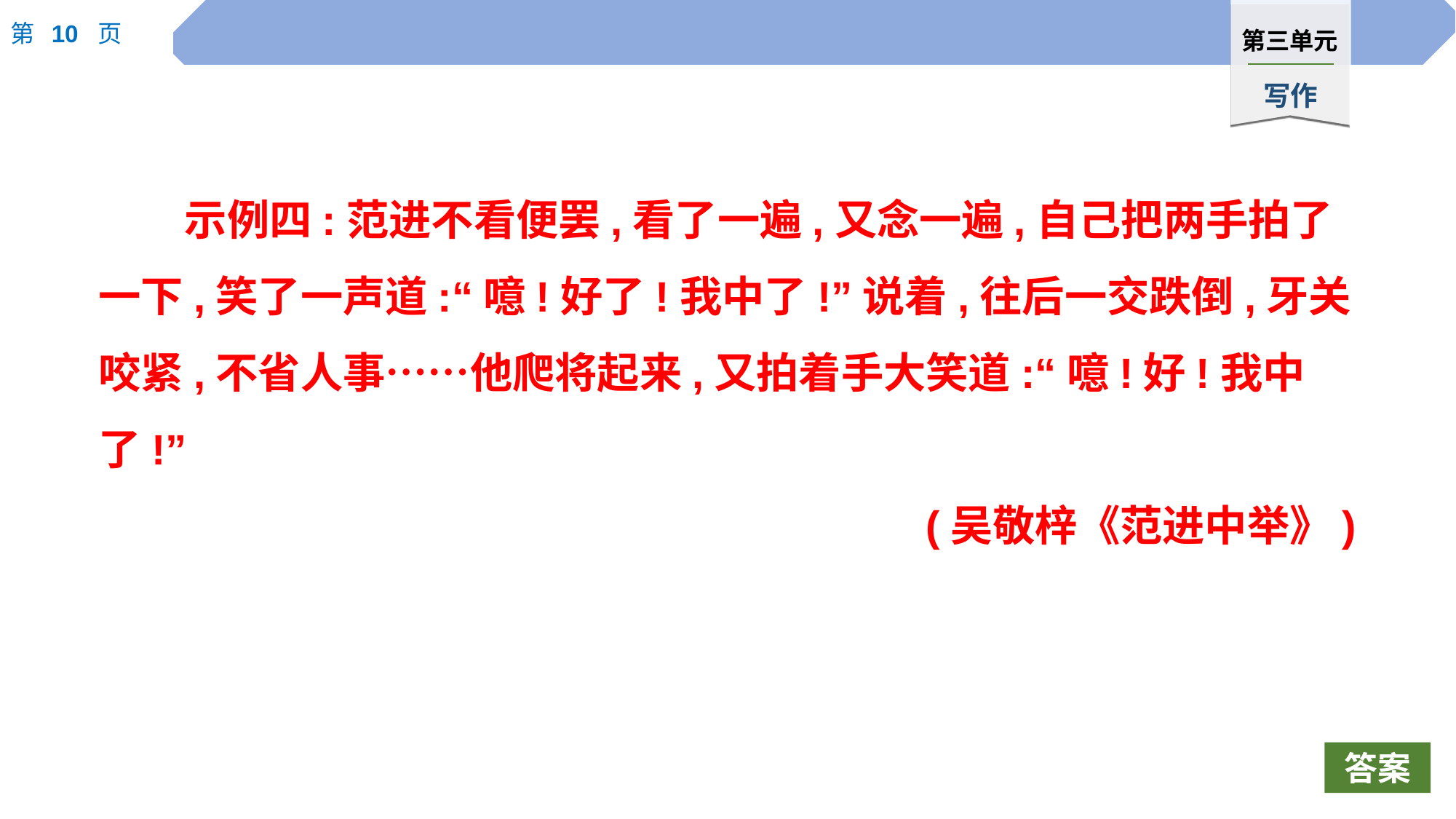

示例四:范进不看便罢,看了一遍,又念一遍,自己把两手拍了一下,笑了一声道:“噫!好了!我中了!”说着,往后一交跌倒,牙关咬紧,不省人事……他爬将起来,又拍着手大笑道:“噫!好!我中了!”
(吴敬梓《范进中举》)
答案